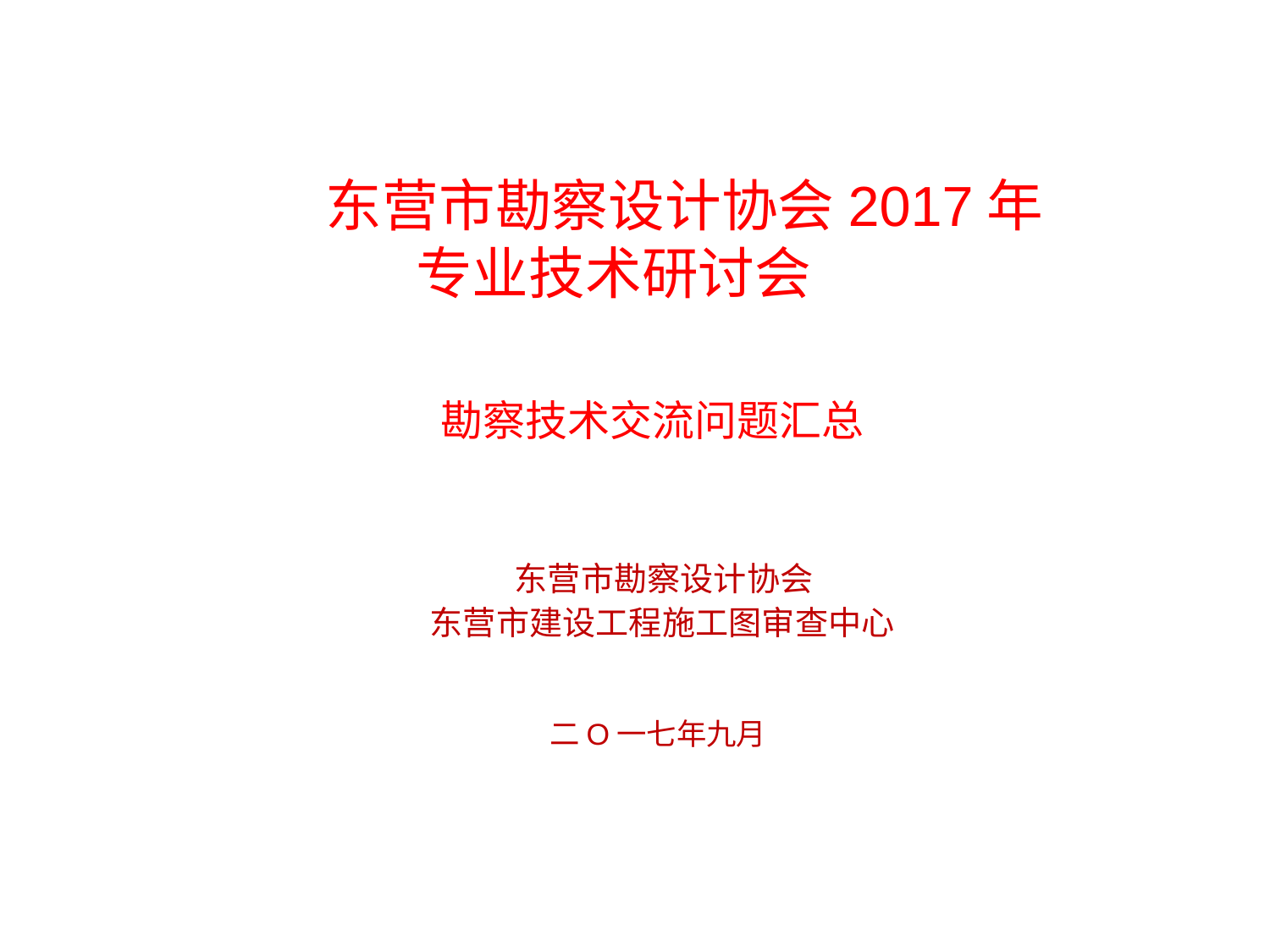

东营市勘察设计协会2017年
      专业技术研讨会

       勘察技术交流问题汇总
东营市勘察设计协会

东营市建设工程施工图审查中心

 二O一七年九月